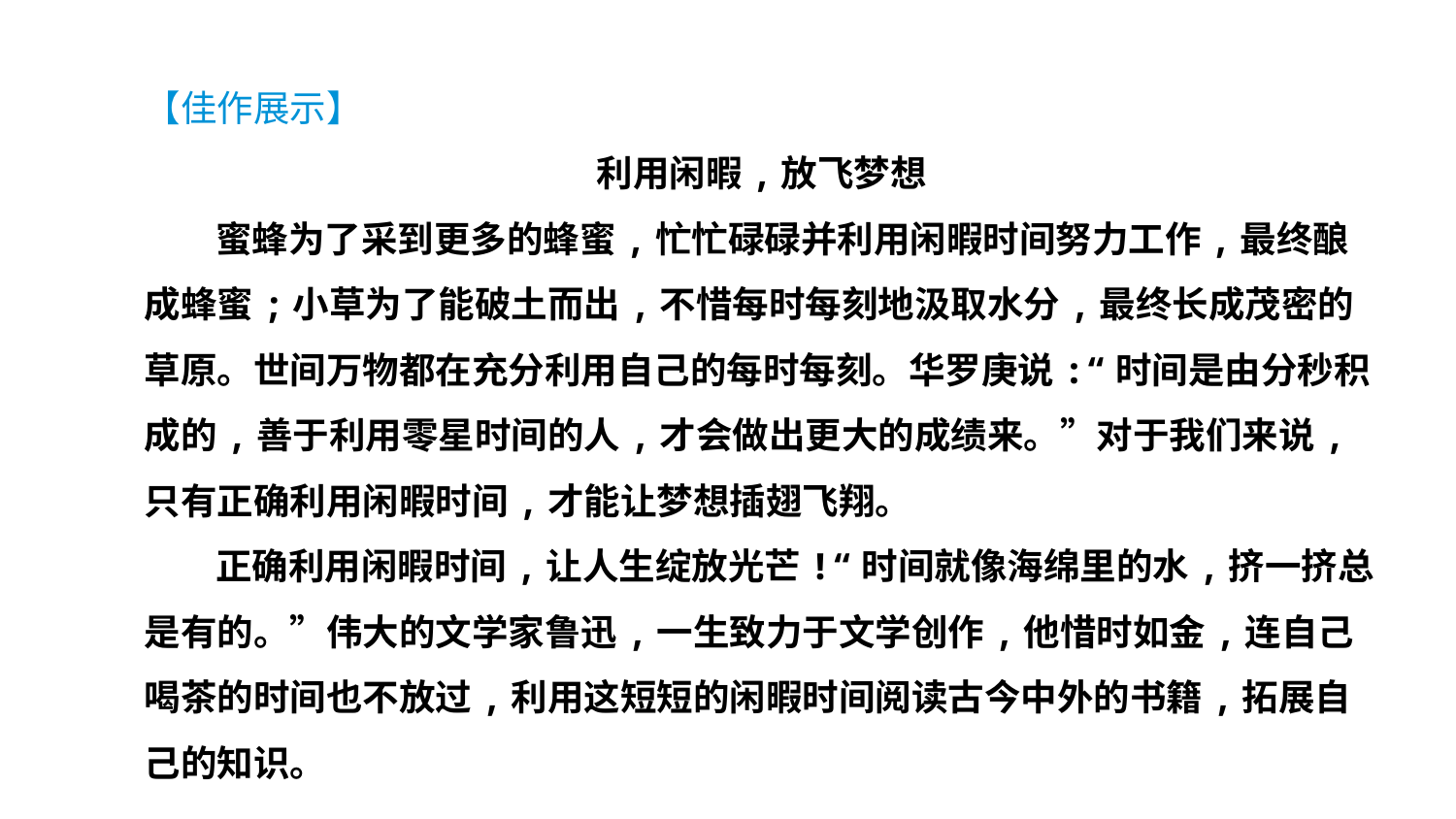

【佳作展示】
利用闲暇,放飞梦想
蜜蜂为了采到更多的蜂蜜,忙忙碌碌并利用闲暇时间努力工作,最终酿成蜂蜜;小草为了能破土而出,不惜每时每刻地汲取水分,最终长成茂密的草原。世间万物都在充分利用自己的每时每刻。华罗庚说:“时间是由分秒积成的,善于利用零星时间的人,才会做出更大的成绩来。”对于我们来说,只有正确利用闲暇时间,才能让梦想插翅飞翔。
正确利用闲暇时间,让人生绽放光芒!“时间就像海绵里的水,挤一挤总是有的。”伟大的文学家鲁迅,一生致力于文学创作,他惜时如金,连自己喝茶的时间也不放过,利用这短短的闲暇时间阅读古今中外的书籍,拓展自己的知识。